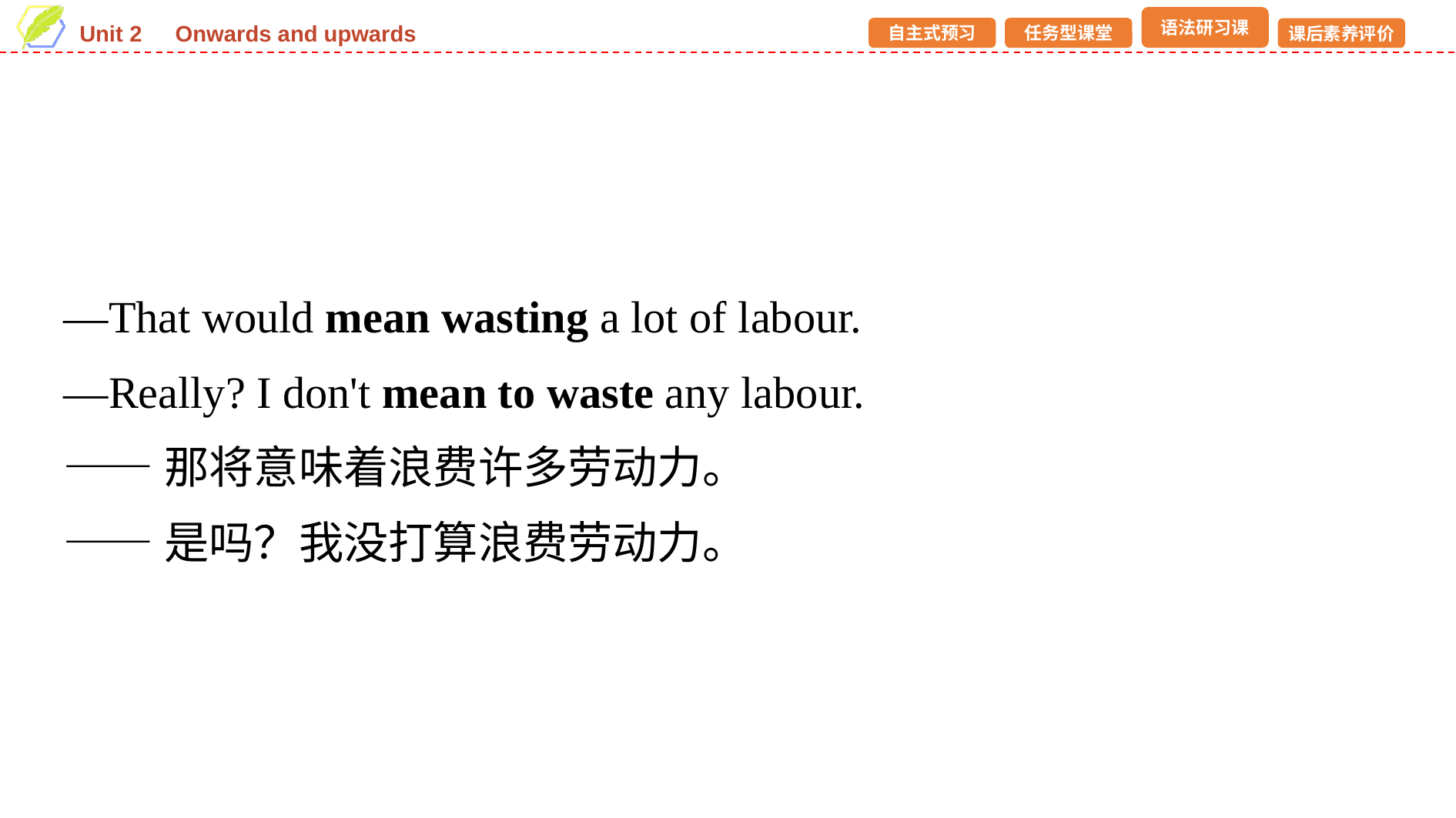

—That would mean wasting a lot of labour.
—Really? I don't mean to waste any labour.
——那将意味着浪费许多劳动力。
——是吗？我没打算浪费劳动力。